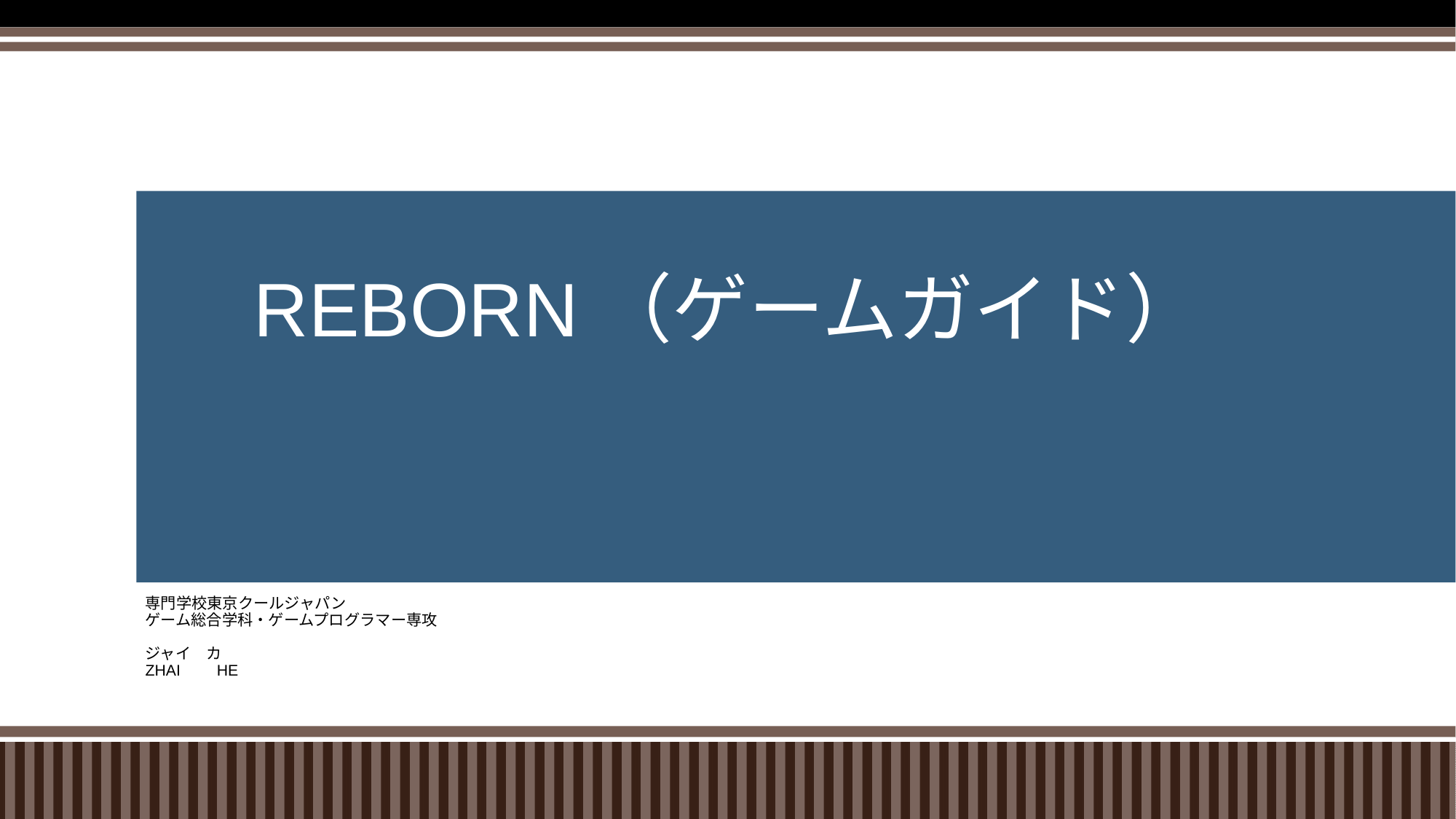

# REBORN（ゲームガイド）
専門学校東京クールジャパン
ゲーム総合学科・ゲームプログラマー専攻
ジャイ　カ
ZHAI　　HE